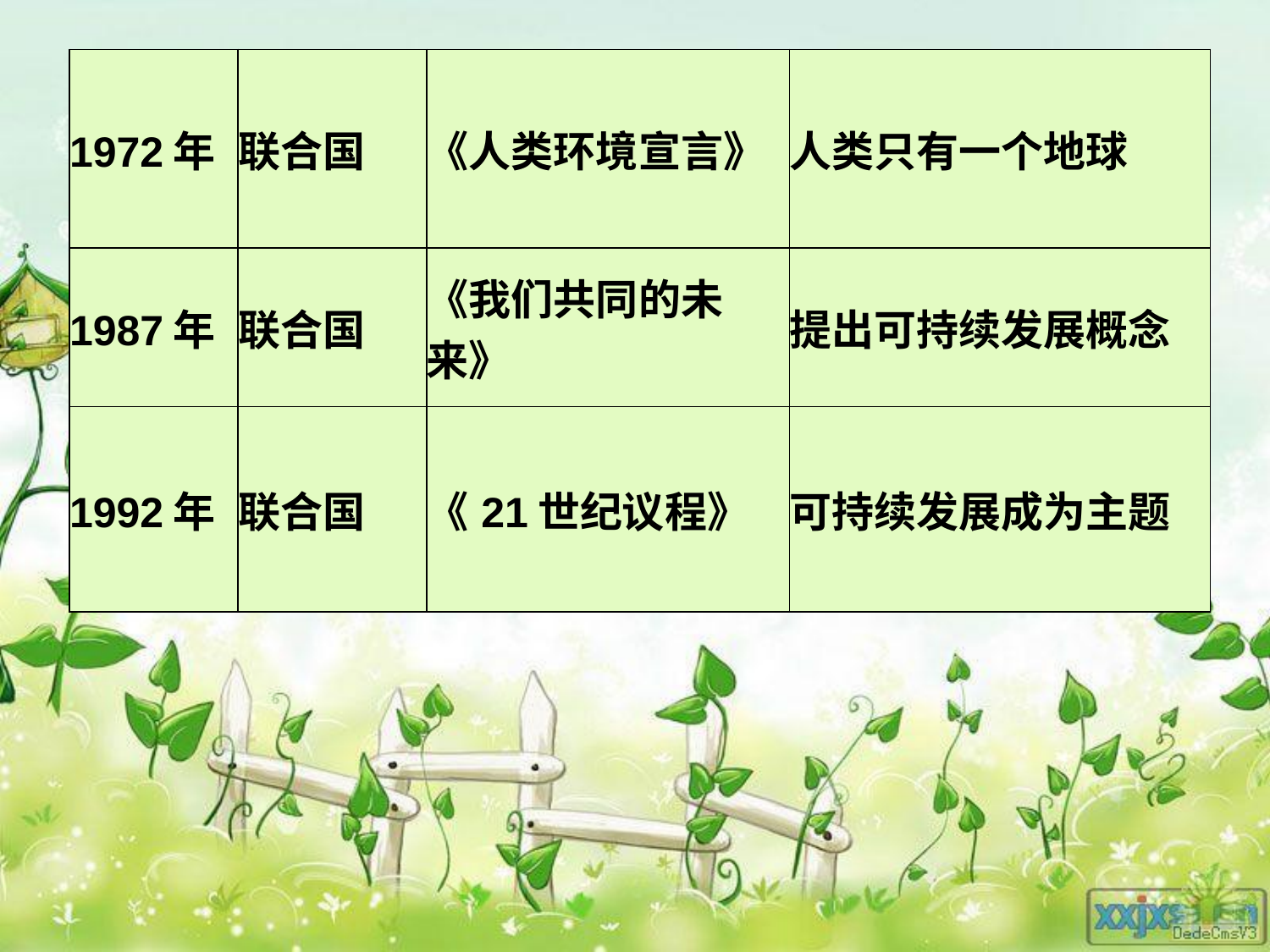

| 1972年 | 联合国 | 《人类环境宣言》 | 人类只有一个地球 |
| --- | --- | --- | --- |
| 1987年 | 联合国 | 《我们共同的未来》 | 提出可持续发展概念 |
| 1992年 | 联合国 | 《21世纪议程》 | 可持续发展成为主题 |